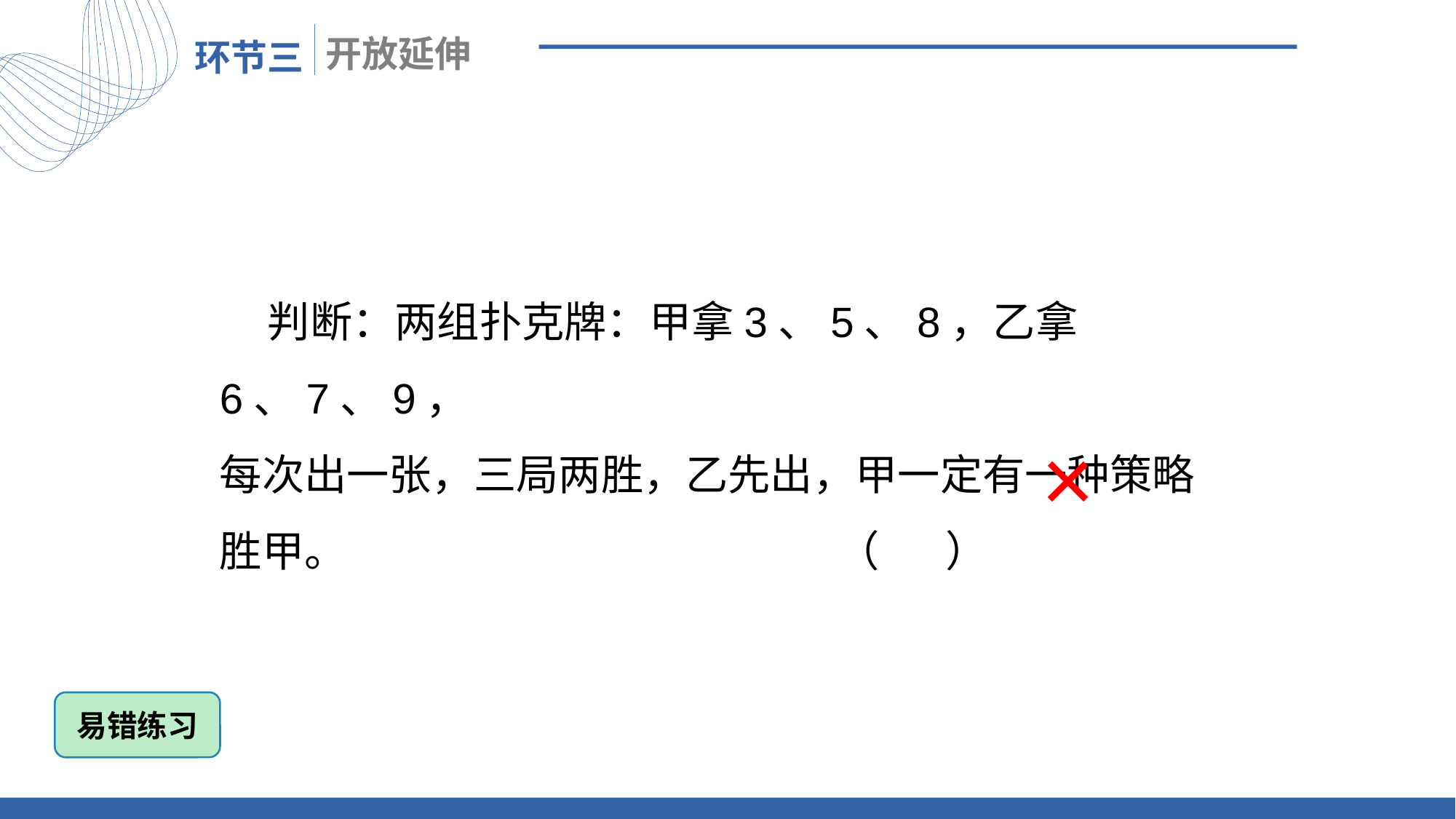

判断：两组扑克牌：甲拿3、5、8，乙拿6、7、9，
每次出一张，三局两胜，乙先出，甲一定有一种策略
胜甲。                                                    （       ）
×
易错练习